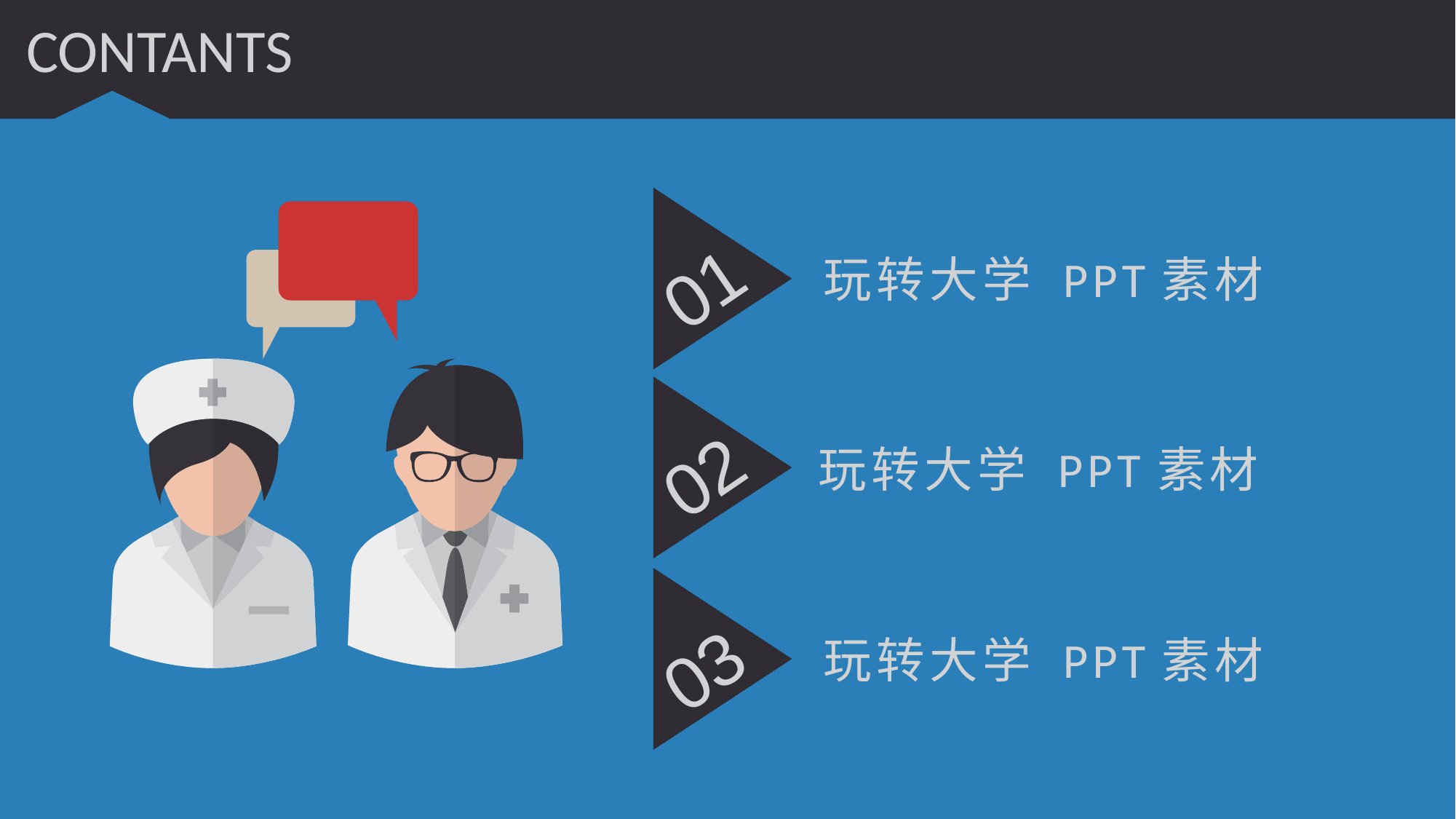

CONTANTS

01

玩转大学 PPT素材

02
玩转大学 PPT素材

03
玩转大学 PPT素材